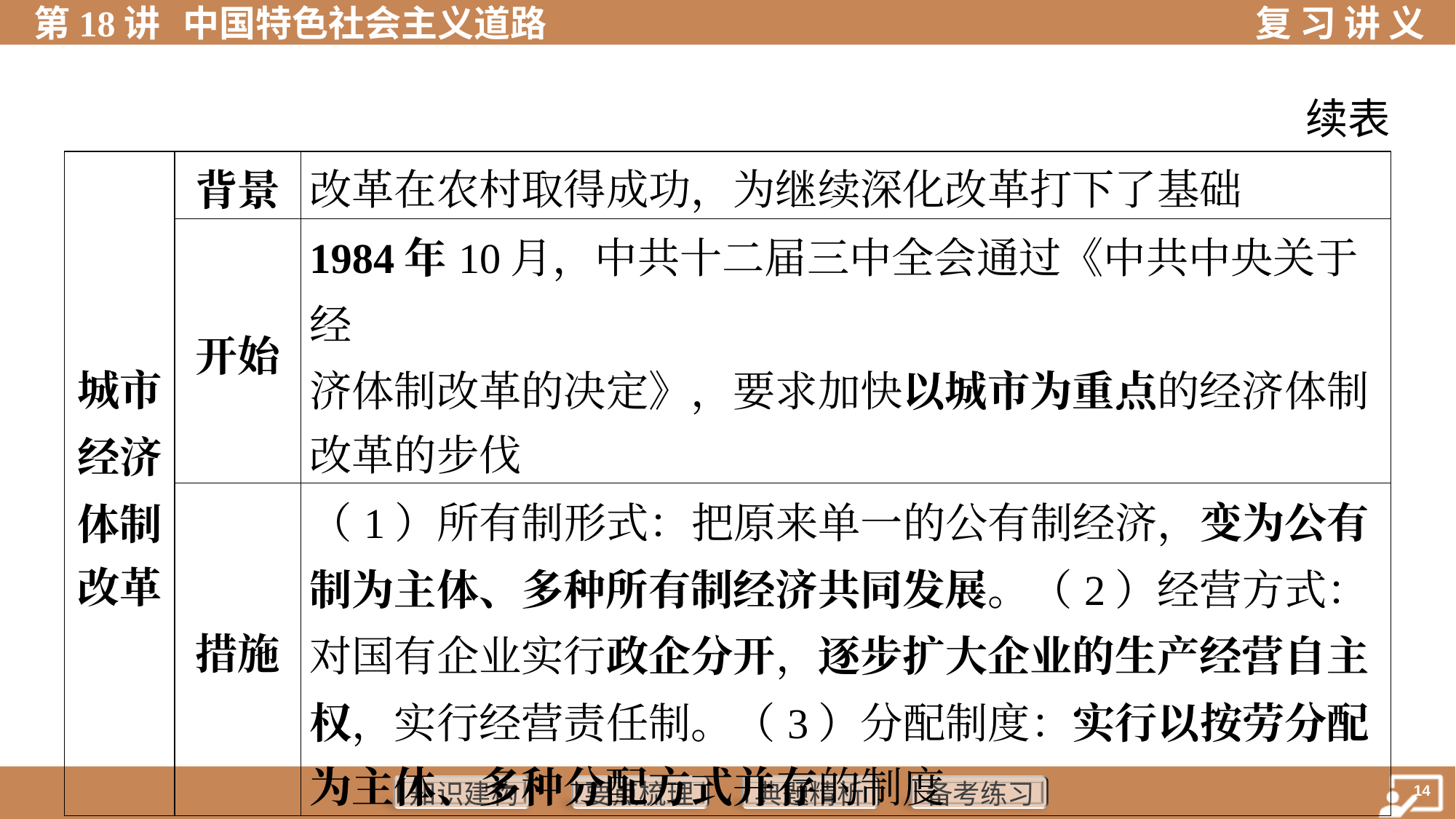

续表
| 城市 经济 体制 改革 | 背景 | 改革在农村取得成功，为继续深化改革打下了基础 |  |  |  |
| --- | --- | --- | --- | --- | --- |
|  | 开始 | 1984年10月，中共十二届三中全会通过《中共中央关于经 济体制改革的决定》，要求加快以城市为重点的经济体制 改革的步伐 |  |  |  |
|  | 措施 | （1）所有制形式：把原来单一的公有制经济，变为公有 制为主体、多种所有制经济共同发展。（2）经营方式： 对国有企业实行政企分开，逐步扩大企业的生产经营自主 权，实行经营责任制。（3）分配制度：实行以按劳分配 为主体、多种分配方式并存的制度 |  |  |  |